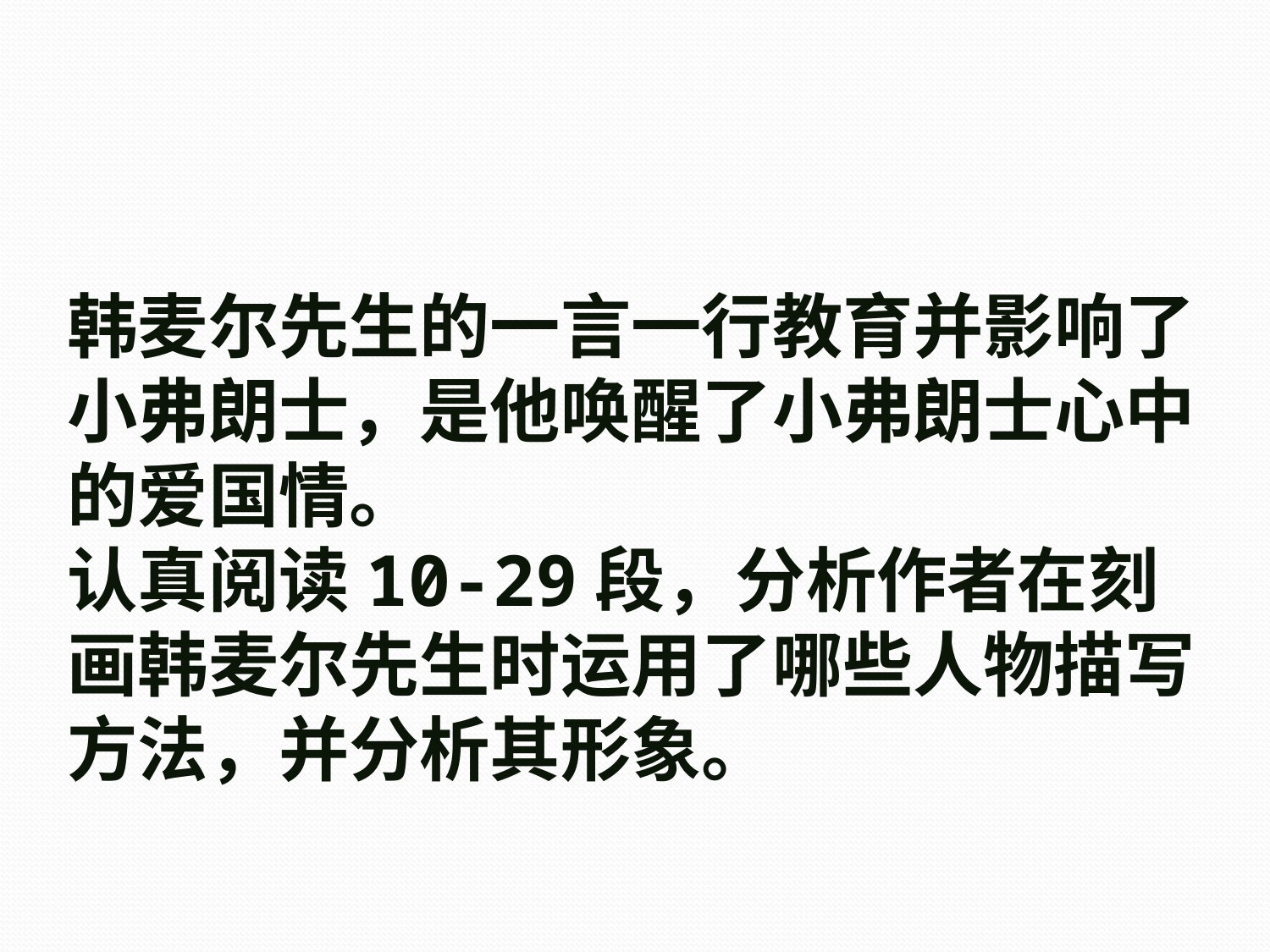

韩麦尔先生的一言一行教育并影响了小弗朗士，是他唤醒了小弗朗士心中的爱国情。
认真阅读10-29段，分析作者在刻画韩麦尔先生时运用了哪些人物描写方法，并分析其形象。